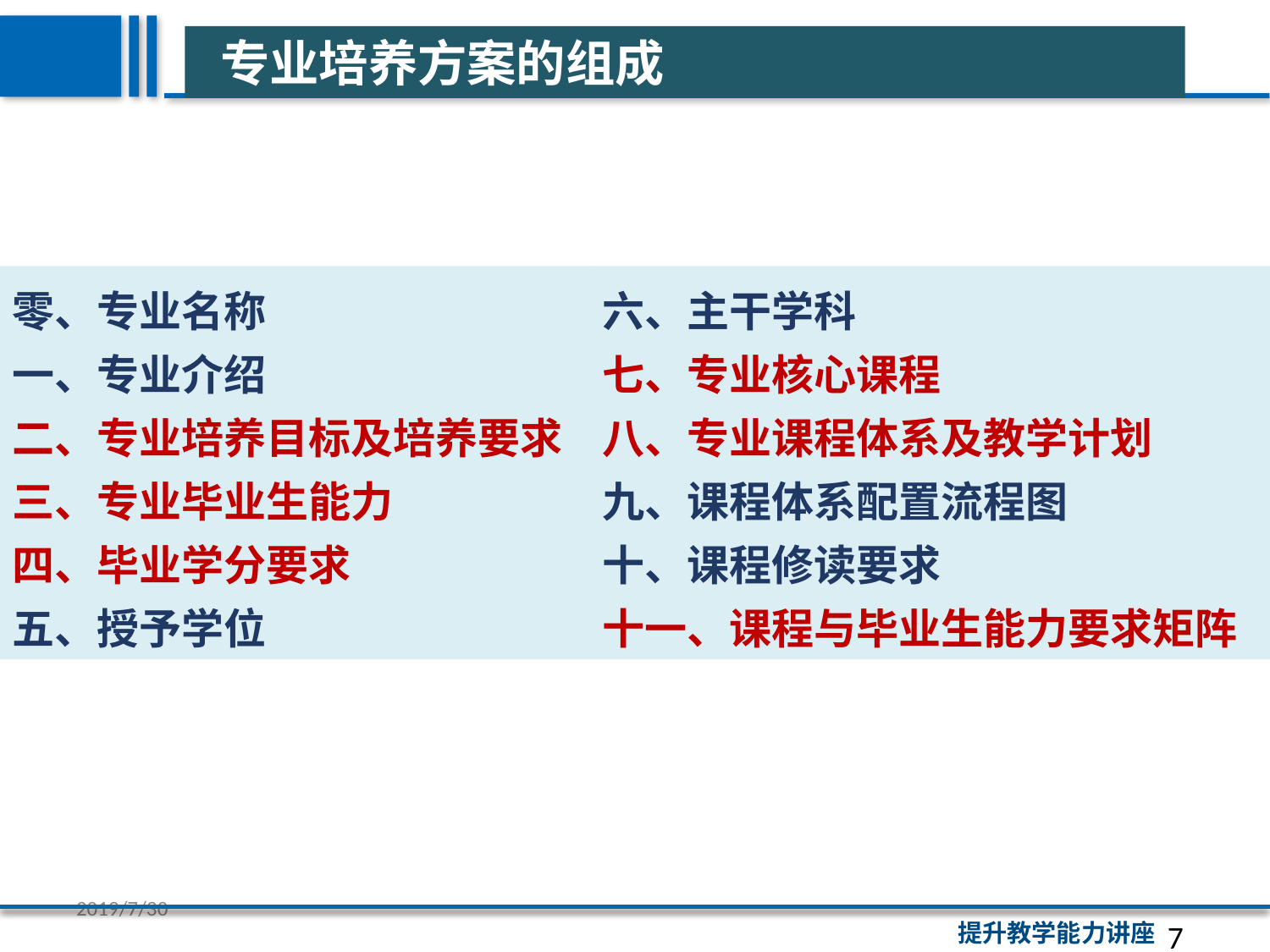

专业培养方案的组成
零、专业名称
一、专业介绍
二、专业培养目标及培养要求
三、专业毕业生能力
四、毕业学分要求
五、授予学位
六、主干学科
七、专业核心课程
八、专业课程体系及教学计划
九、课程体系配置流程图
十、课程修读要求
十一、课程与毕业生能力要求矩阵
7